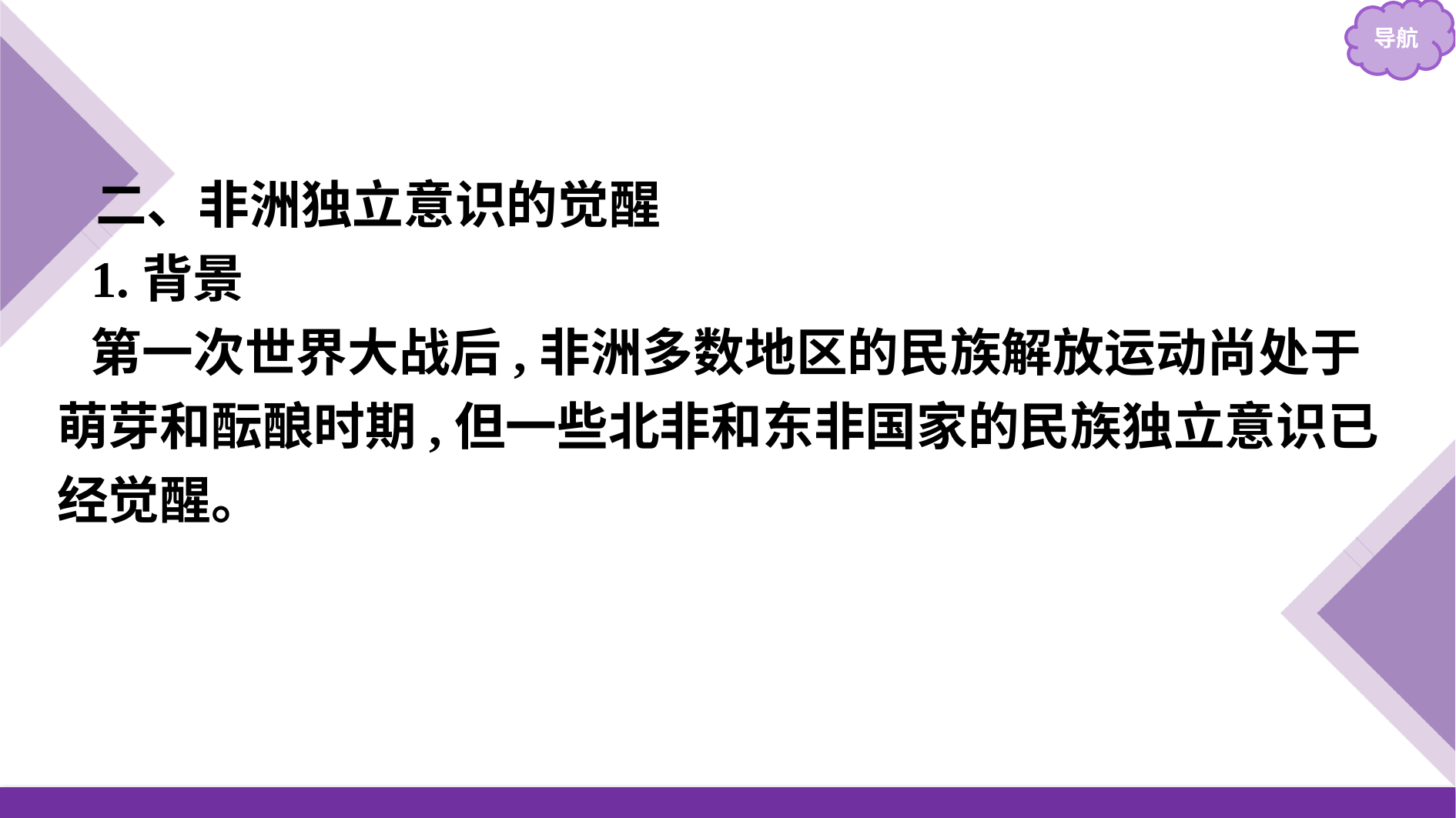

二、非洲独立意识的觉醒
1.背景
第一次世界大战后,非洲多数地区的民族解放运动尚处于萌芽和酝酿时期,但一些北非和东非国家的民族独立意识已经觉醒。